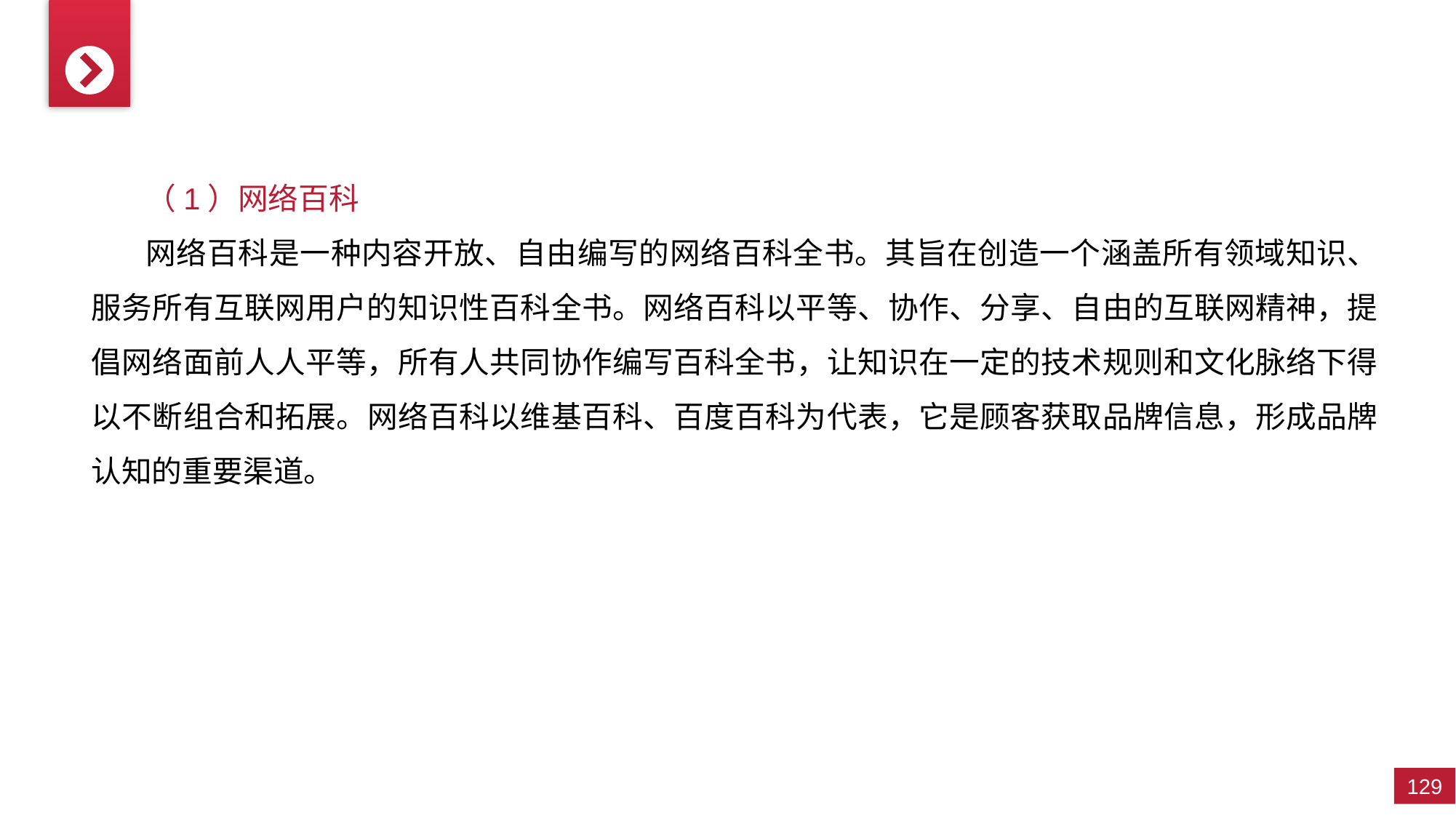

（1）网络百科
网络百科是一种内容开放、自由编写的网络百科全书。其旨在创造一个涵盖所有领域知识、服务所有互联网用户的知识性百科全书。网络百科以平等、协作、分享、自由的互联网精神，提倡网络面前人人平等，所有人共同协作编写百科全书，让知识在一定的技术规则和文化脉络下得以不断组合和拓展。网络百科以维基百科、百度百科为代表，它是顾客获取品牌信息，形成品牌认知的重要渠道。